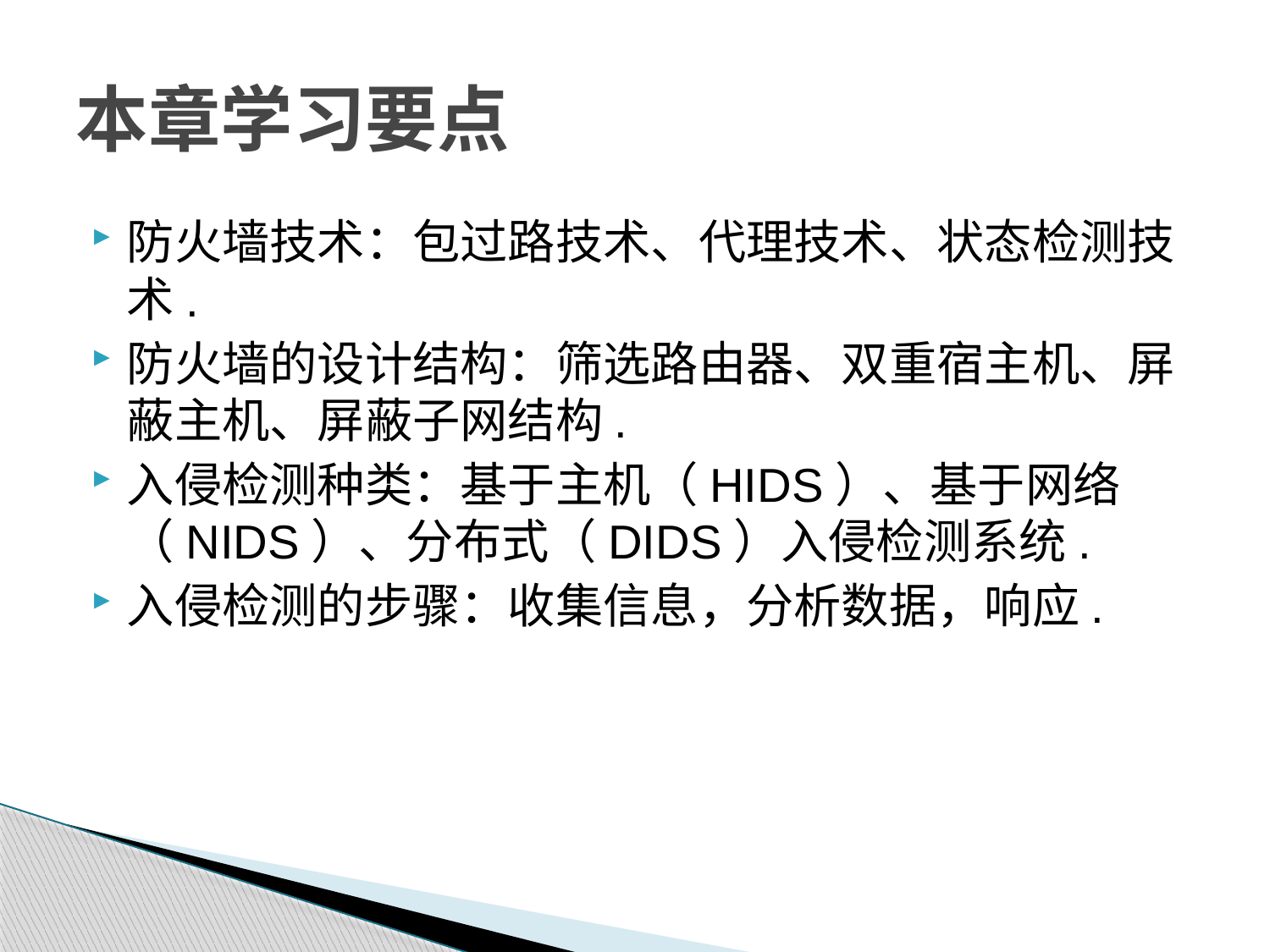

# 本章学习要点
防火墙技术：包过路技术、代理技术、状态检测技术.
防火墙的设计结构：筛选路由器、双重宿主机、屏蔽主机、屏蔽子网结构.
入侵检测种类：基于主机（HIDS）、基于网络（NIDS）、分布式（DIDS）入侵检测系统.
入侵检测的步骤：收集信息，分析数据，响应.